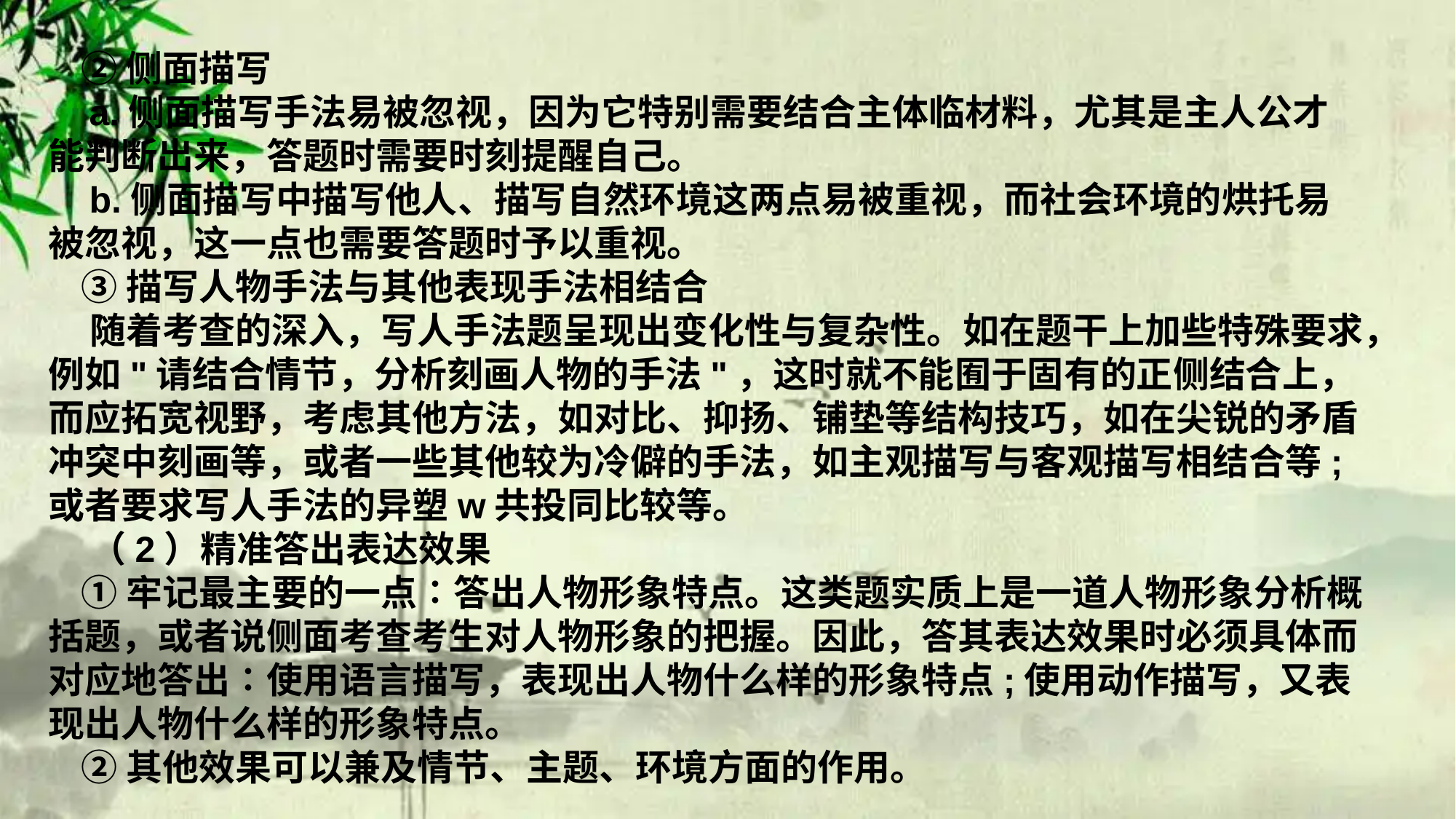

②侧面描写
    a.侧面描写手法易被忽视，因为它特别需要结合主体临材料，尤其是主人公才能判断出来，答题时需要时刻提醒自己。
    b.侧面描写中描写他人、描写自然环境这两点易被重视，而社会环境的烘托易被忽视，这一点也需要答题时予以重视。
    ③描写人物手法与其他表现手法相结合
    随着考查的深入，写人手法题呈现出变化性与复杂性。如在题干上加些特殊要求，例如"请结合情节，分析刻画人物的手法"，这时就不能囿于固有的正侧结合上，而应拓宽视野，考虑其他方法，如对比、抑扬、铺垫等结构技巧，如在尖锐的矛盾冲突中刻画等，或者一些其他较为冷僻的手法，如主观描写与客观描写相结合等;或者要求写人手法的异塑w共投同比较等。
    （2）精准答出表达效果
    ①牢记最主要的一点∶答出人物形象特点。这类题实质上是一道人物形象分析概括题，或者说侧面考查考生对人物形象的把握。因此，答其表达效果时必须具体而对应地答出∶使用语言描写，表现出人物什么样的形象特点;使用动作描写，又表现出人物什么样的形象特点。
    ②其他效果可以兼及情节、主题、环境方面的作用。